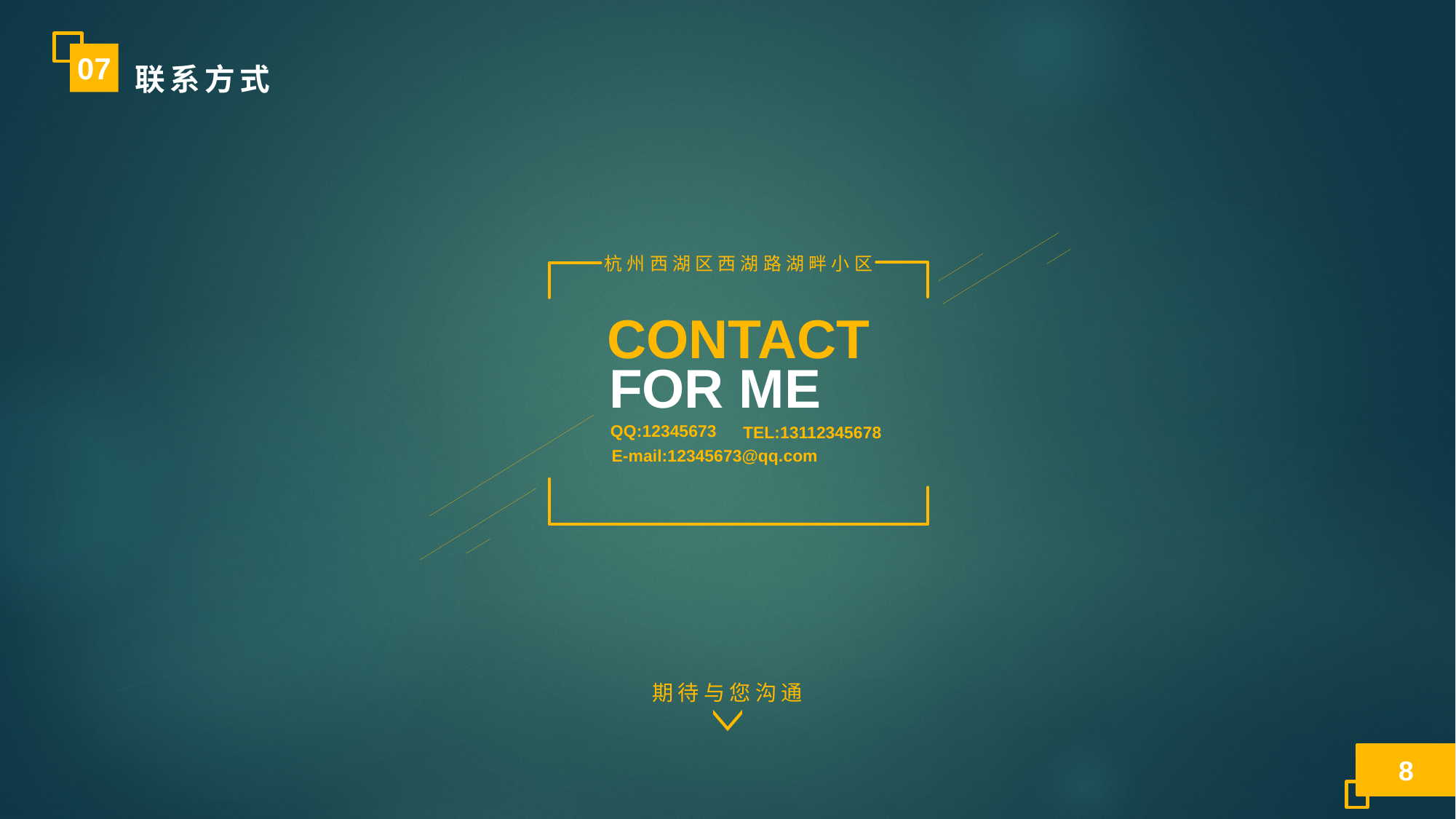

07
联系方式
杭州西湖区西湖路湖畔小区

CONTACT
FOR ME
QQ:12345673
TEL:13112345678
E-mail:12345673@qq.com

期待与您沟通

8